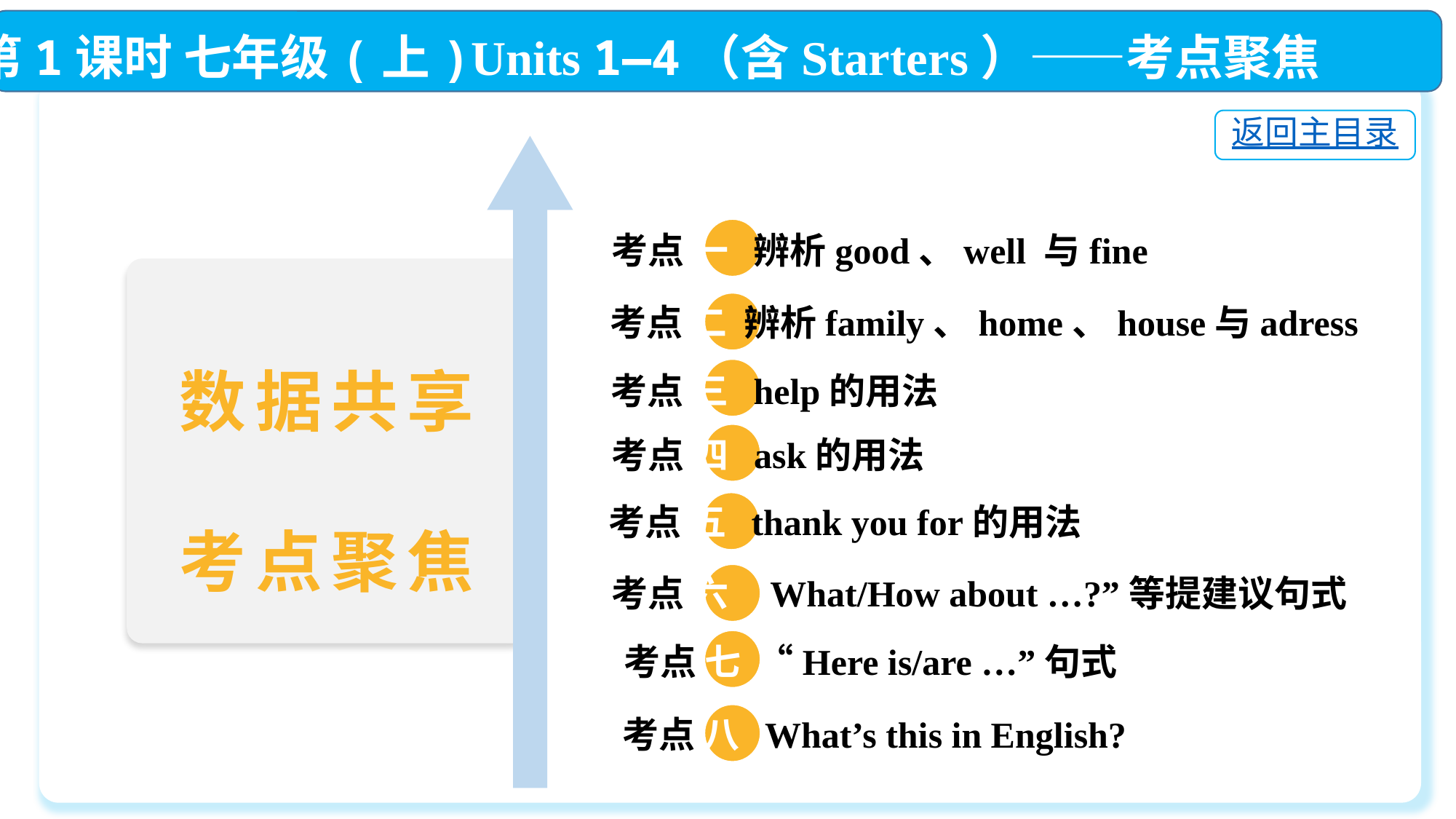

第1课时 七年级(上)Units 1—4（含Starters）——考点聚焦

返回主目录

  考点 一   辨析good、well 与fine
  考点 二  辨析family、home、house与adress
  考点 三  help的用法
  考点 四  ask的用法
  考点 五  thank you for的用法
  考点 六    What/How about …?”等提建议句式
考点 七  “Here is/are …”句式
考点 八  What’s this in English?

数据共享
考点聚焦